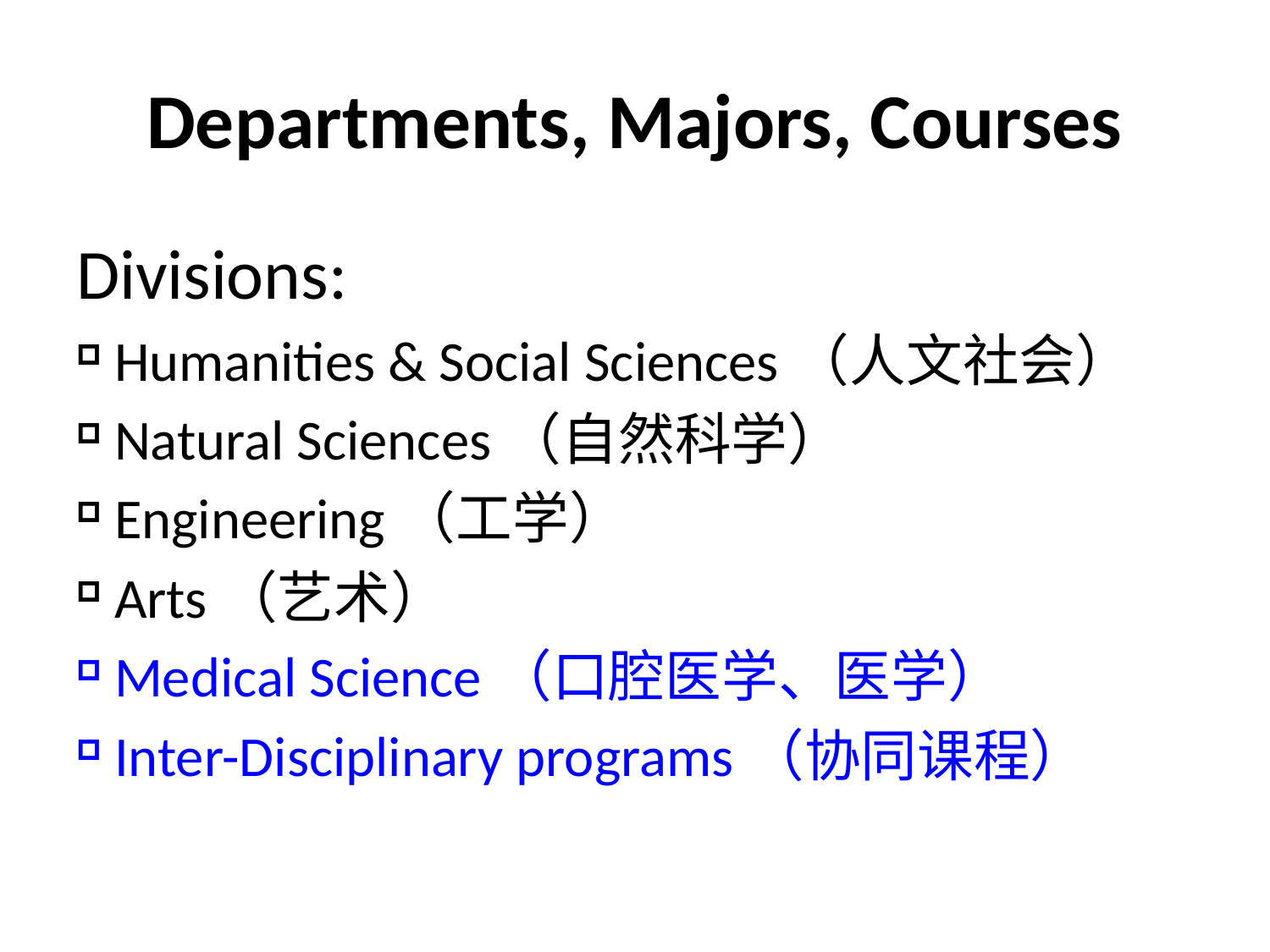

# Departments, Majors, Courses
Divisions:
Humanities & Social Sciences（人文社会）
Natural Sciences（自然科学）
Engineering（工学）
Arts（艺术）
Medical Science（口腔医学、医学）
Inter-Disciplinary programs（协同课程）